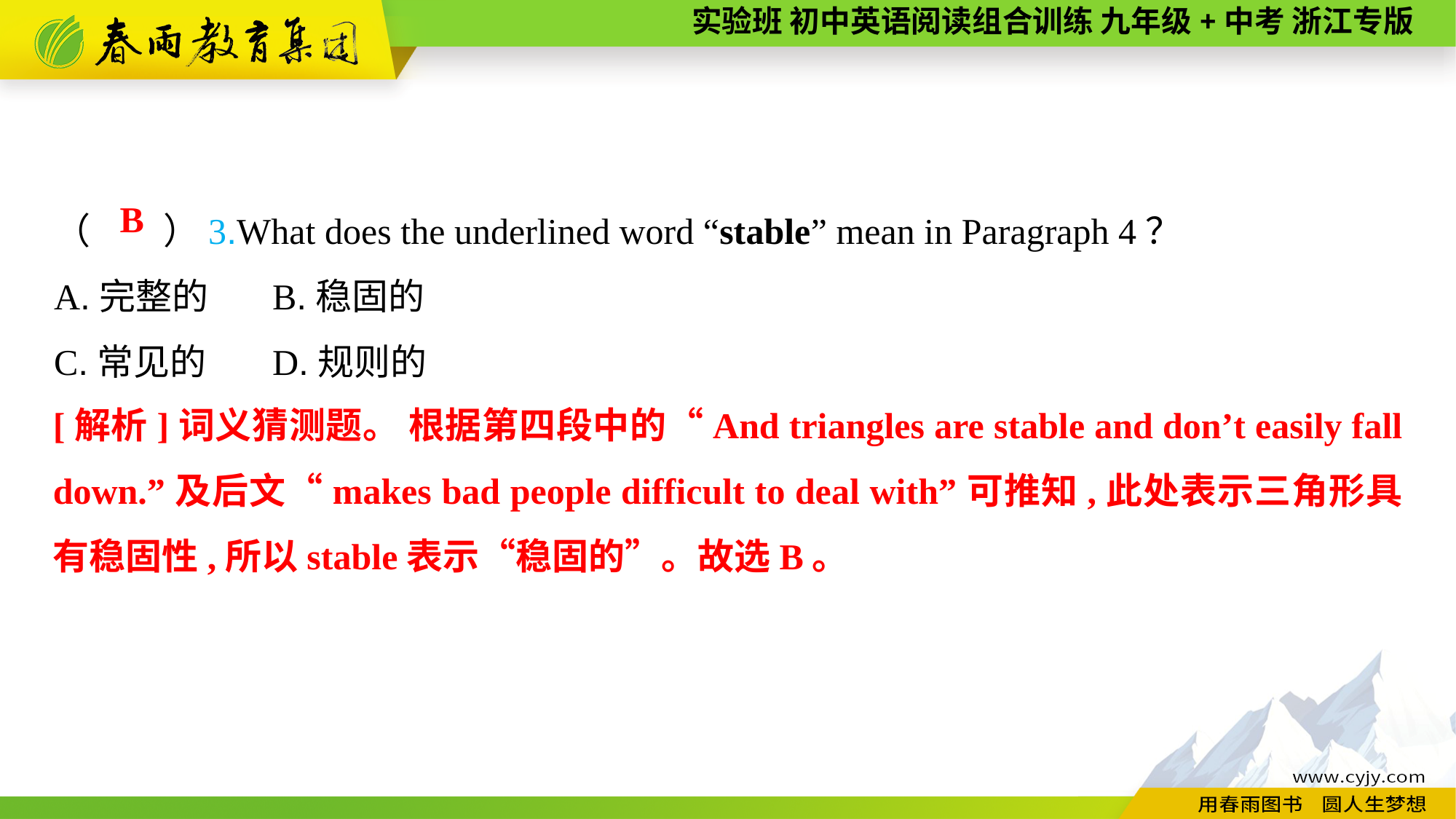

（　　）3.What does the underlined word “stable” mean in Paragraph 4？
A.完整的	B.稳固的
C.常见的	D.规则的
B
[解析]词义猜测题。 根据第四段中的“And triangles are stable and don’t easily fall down.”及后文“makes bad people difficult to deal with”可推知,此处表示三角形具有稳固性,所以stable表示“稳固的”。故选B。